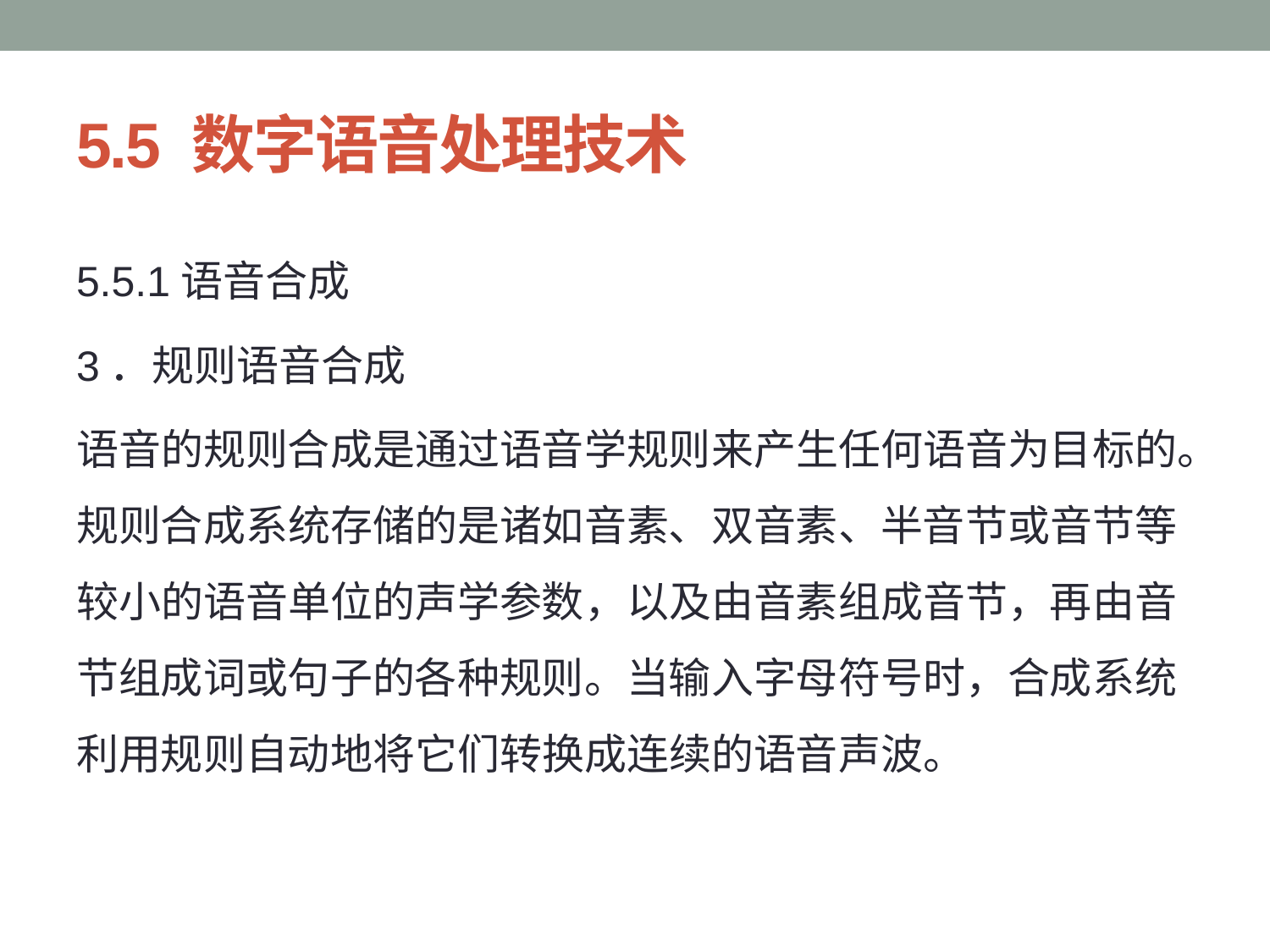

# 5.5 数字语音处理技术
5.5.1语音合成
3．规则语音合成
语音的规则合成是通过语音学规则来产生任何语音为目标的。规则合成系统存储的是诸如音素、双音素、半音节或音节等较小的语音单位的声学参数，以及由音素组成音节，再由音节组成词或句子的各种规则。当输入字母符号时，合成系统利用规则自动地将它们转换成连续的语音声波。